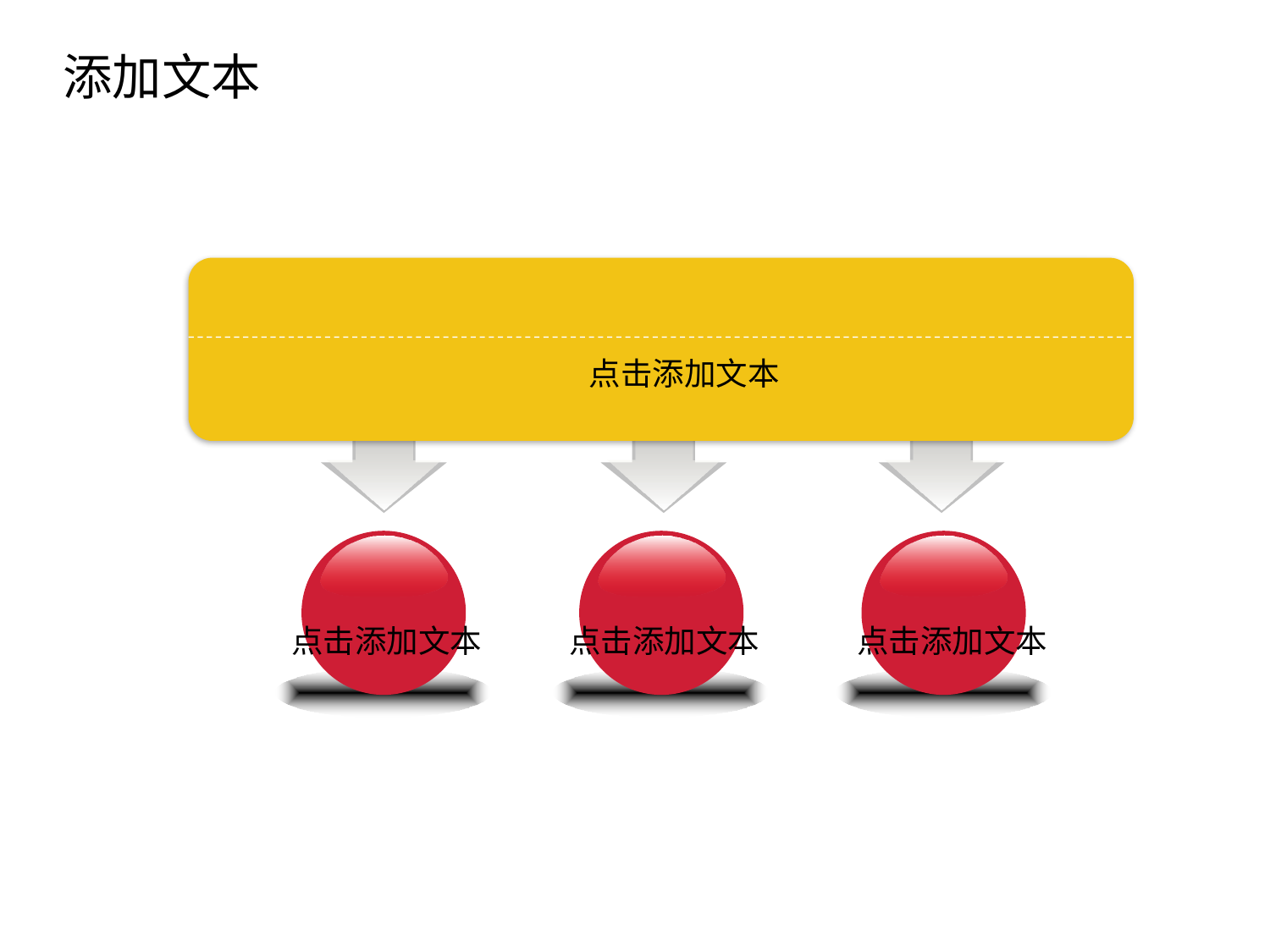

添加文本

单击添加
点击添加文本
点击添加文本
点击添加文本
点击添加文本
点击添加文本
点击添加文本
点击添加文本
点击添加文本